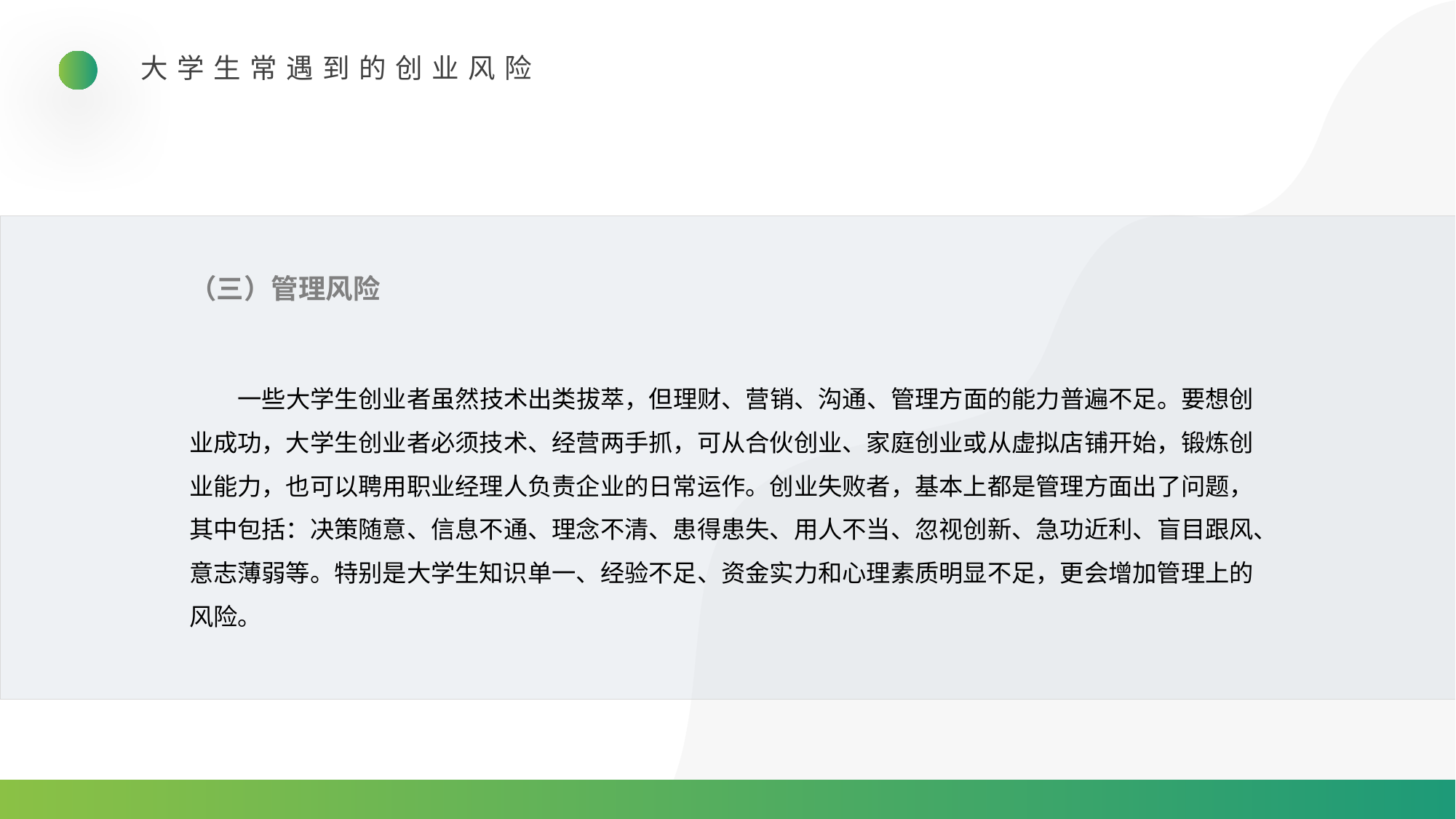

大学生常遇到的创业风险

（三）管理风险
一些大学生创业者虽然技术出类拔萃，但理财、营销、沟通、管理方面的能力普遍不足。要想创业成功，大学生创业者必须技术、经营两手抓，可从合伙创业、家庭创业或从虚拟店铺开始，锻炼创业能力，也可以聘用职业经理人负责企业的日常运作。创业失败者，基本上都是管理方面出了问题，其中包括：决策随意、信息不通、理念不清、患得患失、用人不当、忽视创新、急功近利、盲目跟风、意志薄弱等。特别是大学生知识单一、经验不足、资金实力和心理素质明显不足，更会增加管理上的风险。